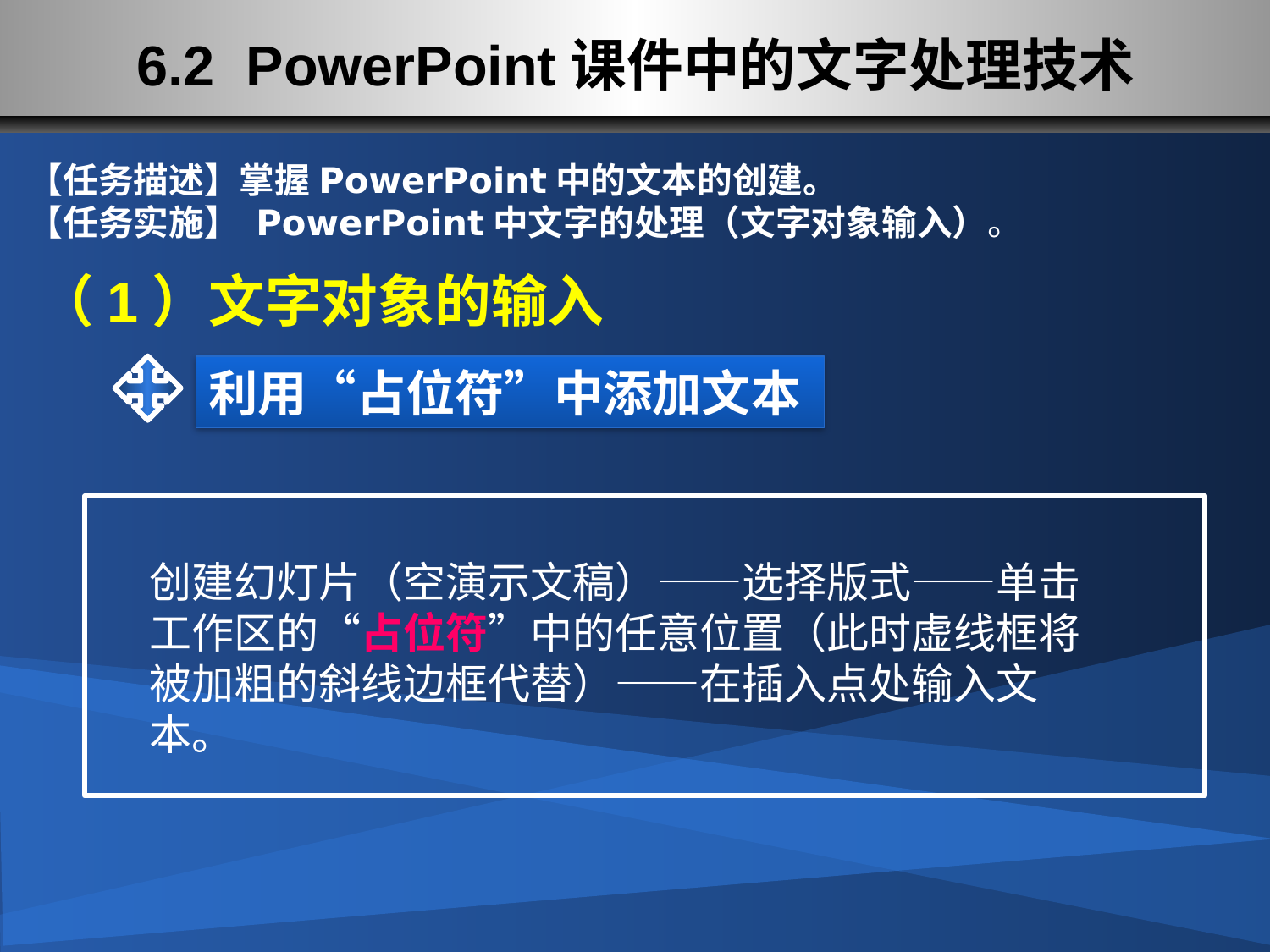

# 6.2  PowerPoint课件中的文字处理技术
【任务描述】掌握PowerPoint中的文本的创建。
【任务实施】 PowerPoint中文字的处理（文字对象输入）。
（1）文字对象的输入

利用“占位符”中添加文本

创建幻灯片（空演示文稿）——选择版式——单击工作区的“占位符”中的任意位置（此时虚线框将被加粗的斜线边框代替）——在插入点处输入文本。